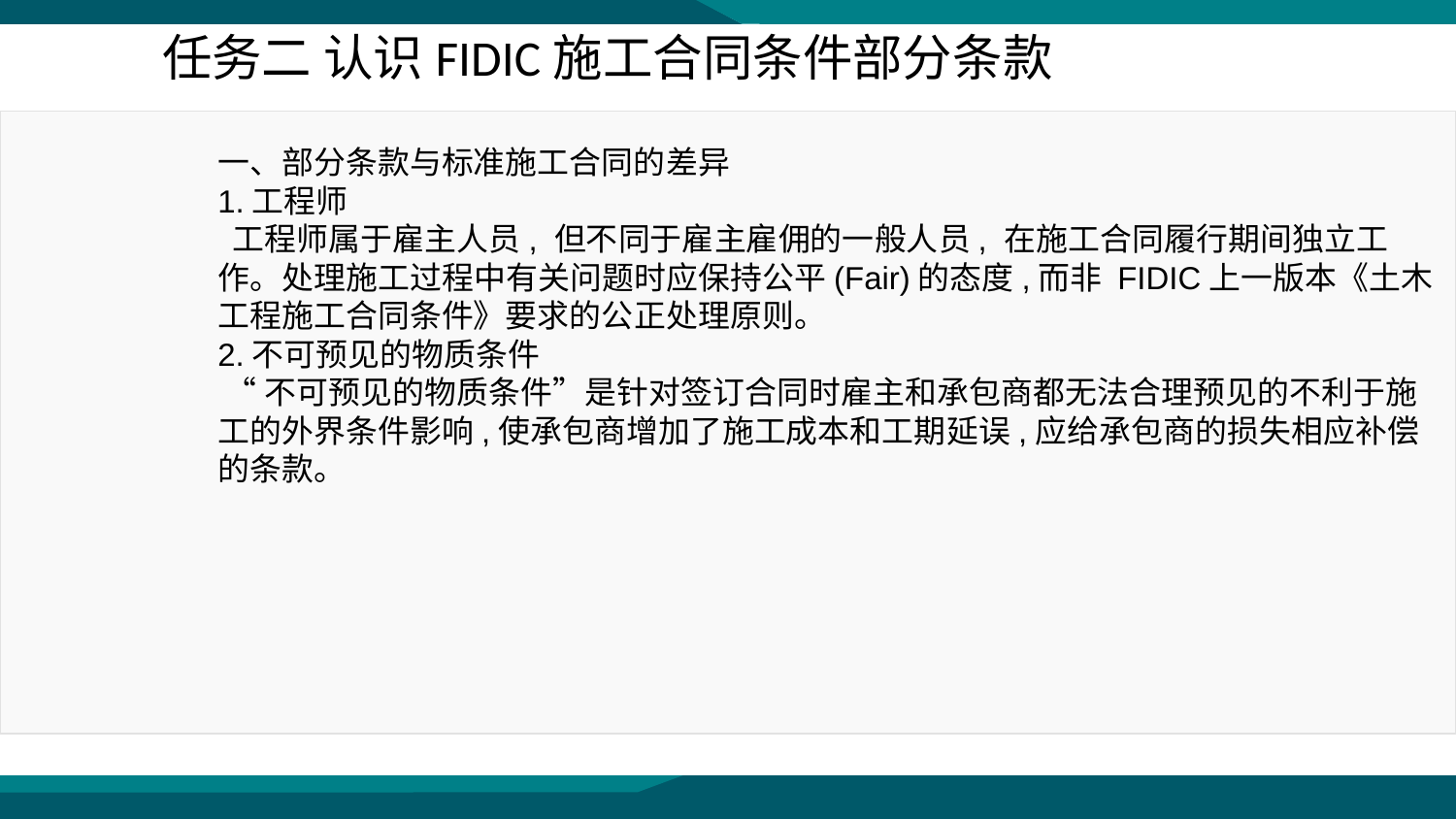

任务二 认识FIDIC施工合同条件部分条款
一、部分条款与标准施工合同的差异
1.工程师
 工程师属于雇主人员, 但不同于雇主雇佣的一般人员, 在施工合同履行期间独立工作。处理施工过程中有关问题时应保持公平(Fair)的态度,而非 FIDIC上一版本《土木工程施工合同条件》要求的公正处理原则。
2.不可预见的物质条件
 “不可预见的物质条件”是针对签订合同时雇主和承包商都无法合理预见的不利于施工的外界条件影响,使承包商增加了施工成本和工期延误,应给承包商的损失相应补偿的条款。